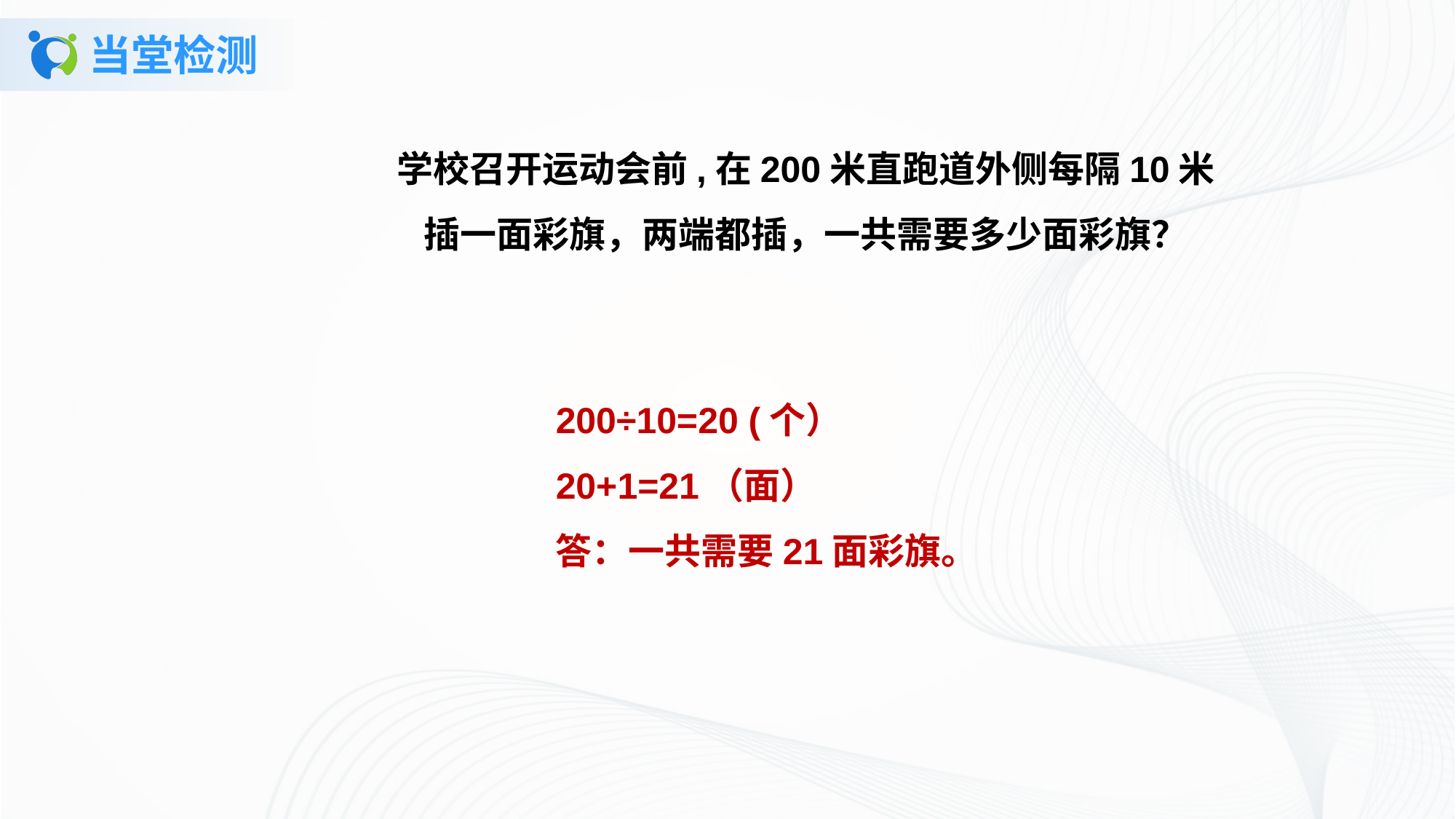

# 当堂检测
学校召开运动会前,在200米直跑道外侧每隔10米插一面彩旗，两端都插，一共需要多少面彩旗？
200÷10=20 (个）
20+1=21（面）
答：一共需要21面彩旗。